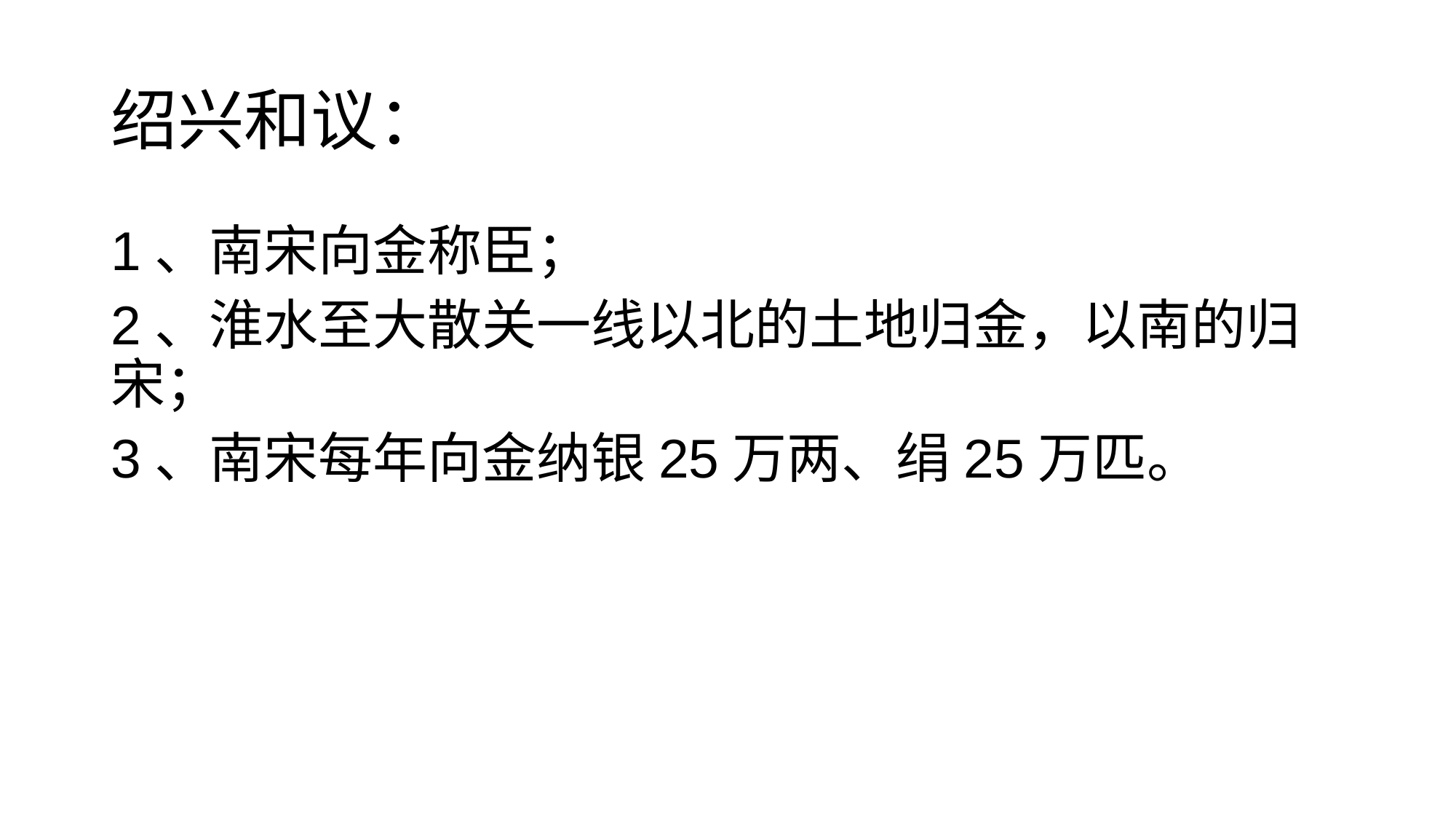

# 绍兴和议：
1、南宋向金称臣；
2、淮水至大散关一线以北的土地归金，以南的归宋；
3、南宋每年向金纳银25万两、绢25万匹。